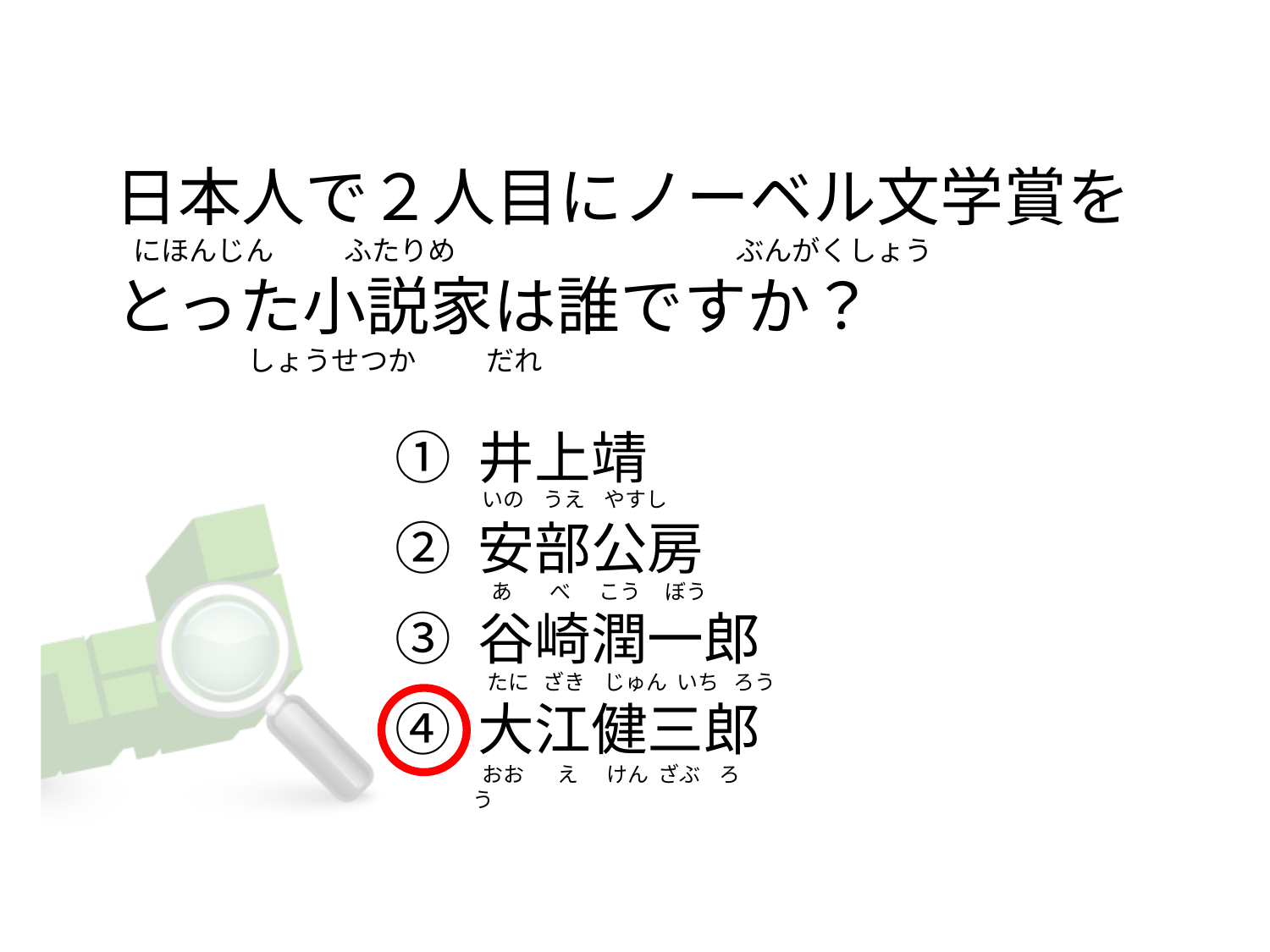

# 日本人で２人目にノーベル文学賞を    にほんじん           ふたりめ                                            ぶんがくしょう とった小説家は誰ですか？                      しょうせつか           だれ
① 井上靖
② 安部公房
③ 谷崎潤一郎
④ 大江健三郎
 いの    うえ    やすし
   あ        べ      こう     ぼう
  たに   ざき    じゅん  いち   ろう

 おお       え      けん  ざぶ    ろう